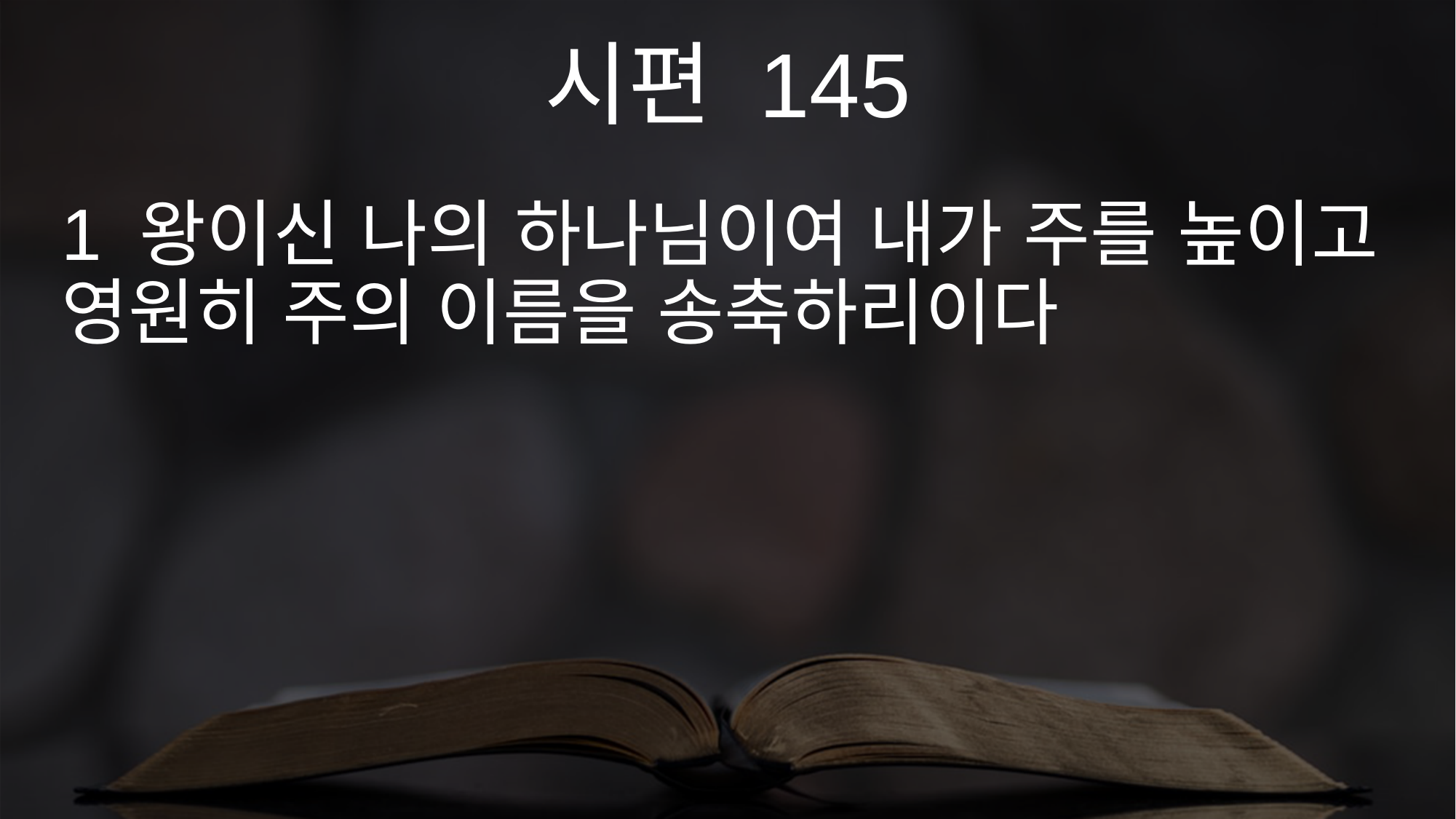

시편 145
1 왕이신 나의 하나님이여 내가 주를 높이고 영원히 주의 이름을 송축하리이다